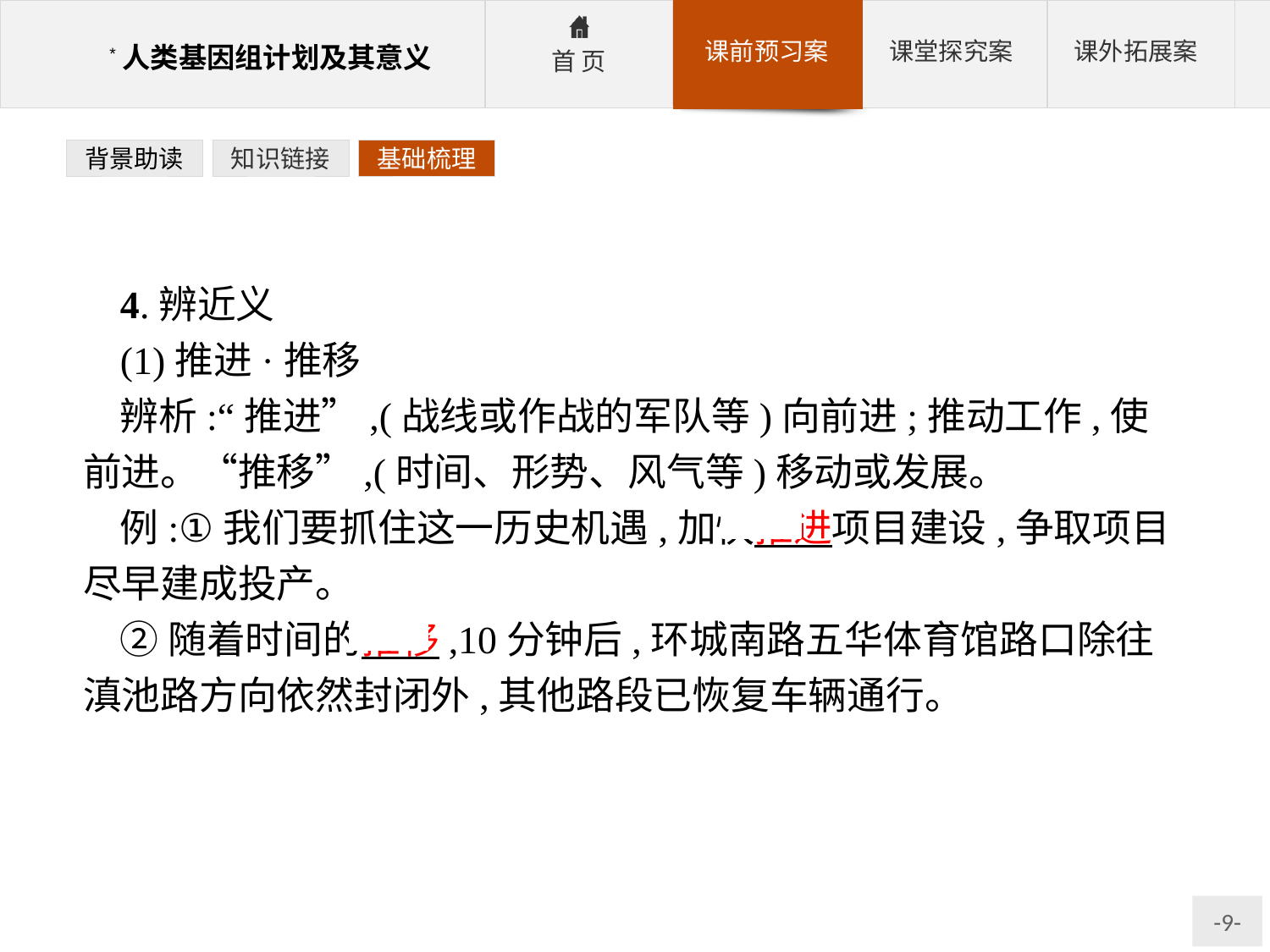

背景助读
知识链接
基础梳理
4.辨近义
(1)推进·推移
辨析:“推进”,(战线或作战的军队等)向前进;推动工作,使前进。“推移”,(时间、形势、风气等)移动或发展。
例:①我们要抓住这一历史机遇,加快推进项目建设,争取项目尽早建成投产。
②随着时间的推移,10分钟后,环城南路五华体育馆路口除往滇池路方向依然封闭外,其他路段已恢复车辆通行。